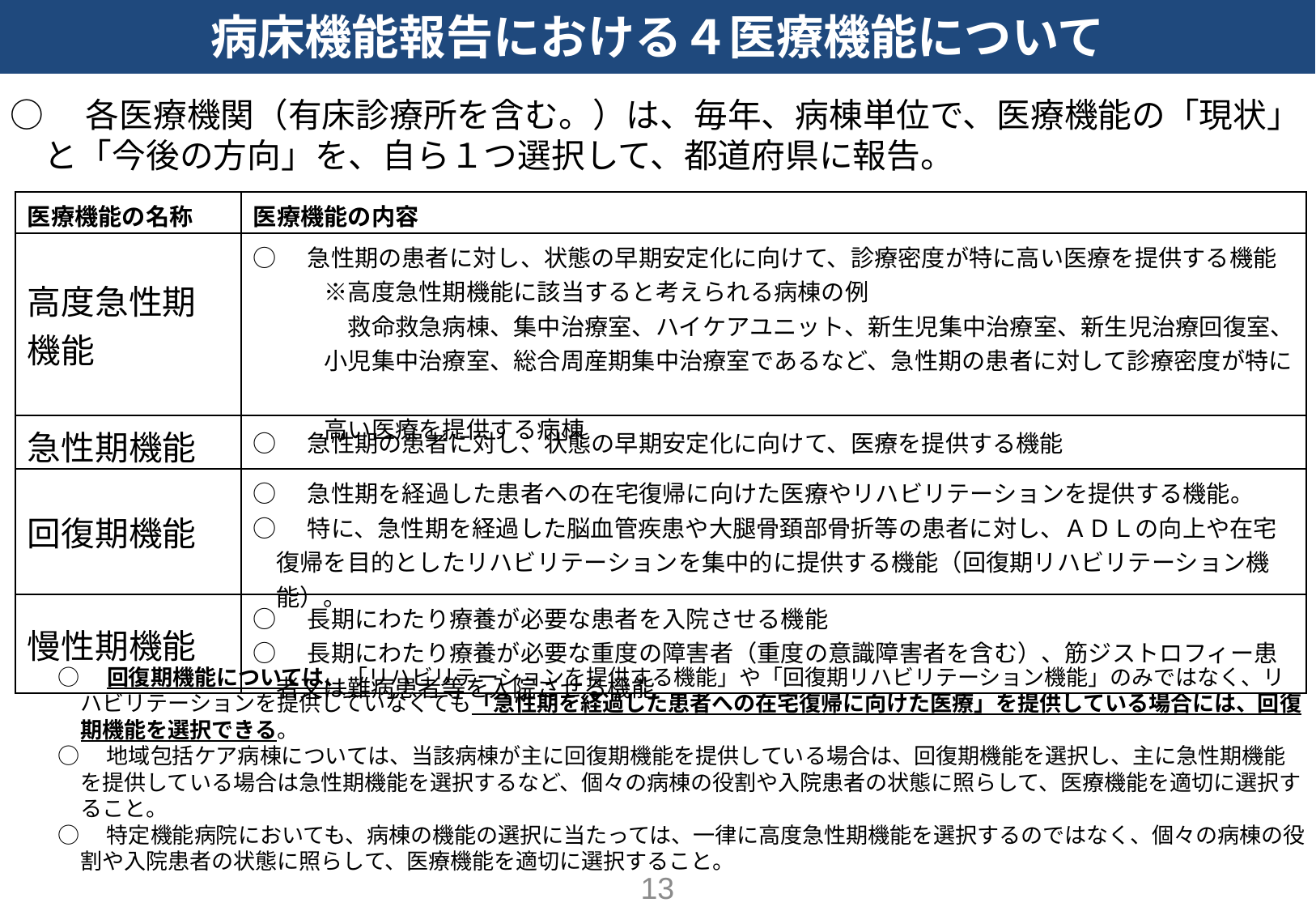

病床機能報告における４医療機能について
○　各医療機関（有床診療所を含む。）は、毎年、病棟単位で、医療機能の「現状」と「今後の方向」を、自ら１つ選択して、都道府県に報告。

| 医療機能の名称 | 医療機能の内容 |
| --- | --- |
| 高度急性期機能 | ○　急性期の患者に対し、状態の早期安定化に向けて、診療密度が特に高い医療を提供する機能 　　　※高度急性期機能に該当すると考えられる病棟の例 　　　　救命救急病棟、集中治療室、ハイケアユニット、新生児集中治療室、新生児治療回復室、 　　　小児集中治療室、総合周産期集中治療室であるなど、急性期の患者に対して診療密度が特に　 　　　高い医療を提供する病棟 |
| 急性期機能 | ○　急性期の患者に対し、状態の早期安定化に向けて、医療を提供する機能 |
| 回復期機能 | ○　急性期を経過した患者への在宅復帰に向けた医療やリハビリテーションを提供する機能。 ○　特に、急性期を経過した脳血管疾患や大腿骨頚部骨折等の患者に対し、ＡＤＬの向上や在宅復帰を目的としたリハビリテーションを集中的に提供する機能（回復期リハビリテーション機能）。 |
| 慢性期機能 | ○　長期にわたり療養が必要な患者を入院させる機能 ○　長期にわたり療養が必要な重度の障害者（重度の意識障害者を含む）、筋ジストロフィー患者又は難病患者等を入院させる機能 |
○　回復期機能については、「リハビリテーションを提供する機能」や「回復期リハビリテーション機能」のみではなく、リハビリテーションを提供していなくても「急性期を経過した患者への在宅復帰に向けた医療」を提供している場合には、回復期機能を選択できる。
○　地域包括ケア病棟については、当該病棟が主に回復期機能を提供している場合は、回復期機能を選択し、主に急性期機能を提供している場合は急性期機能を選択するなど、個々の病棟の役割や入院患者の状態に照らして、医療機能を適切に選択すること。
○　特定機能病院においても、病棟の機能の選択に当たっては、一律に高度急性期機能を選択するのではなく、個々の病棟の役割や入院患者の状態に照らして、医療機能を適切に選択すること。
13